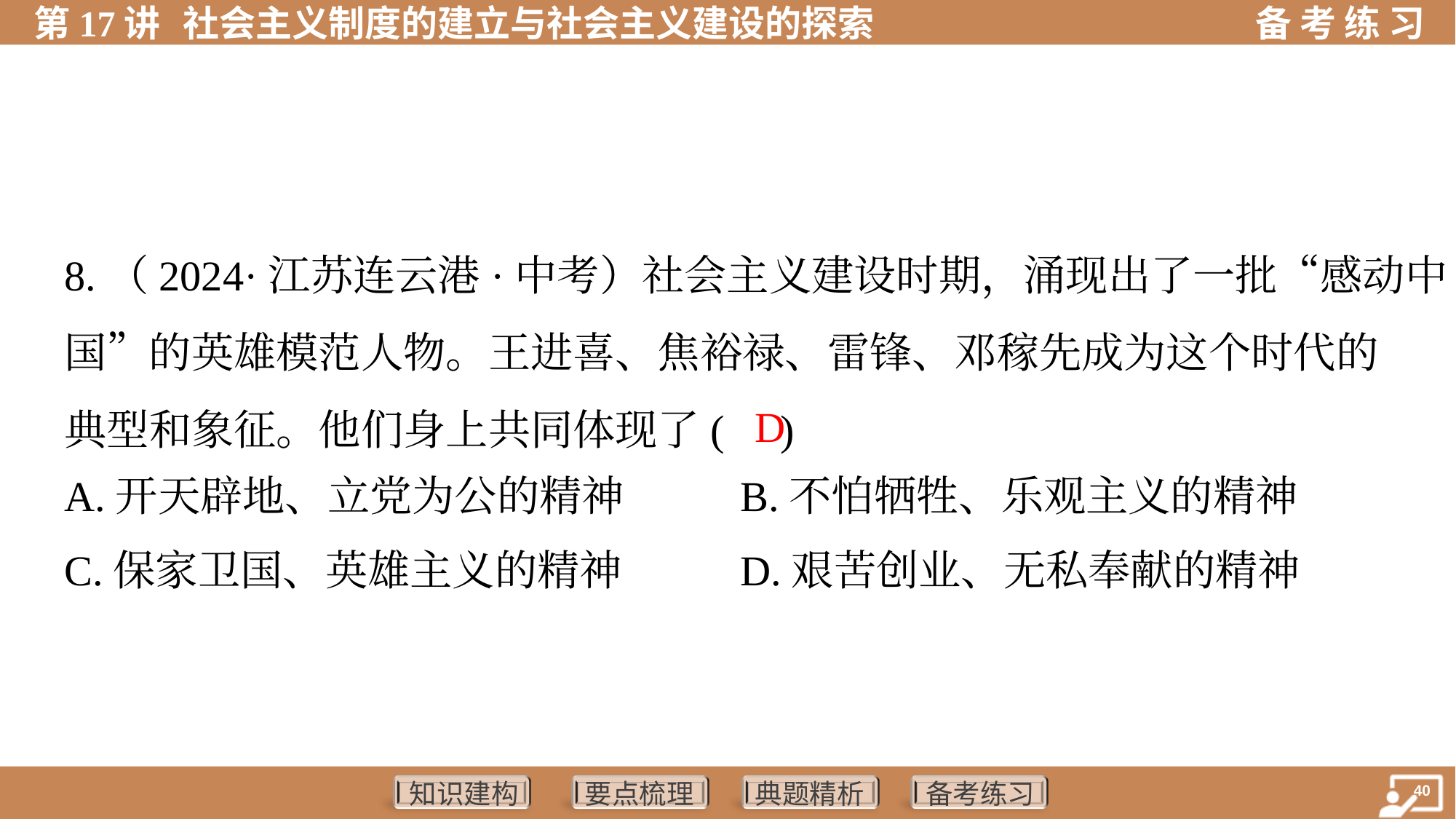

8.（2024·江苏连云港·中考）社会主义建设时期，涌现出了一批“感动中
国”的英雄模范人物。王进喜、焦裕禄、雷锋、邓稼先成为这个时代的
典型和象征。他们身上共同体现了(     )
D
A.开天辟地、立党为公的精神	B.不怕牺牲、乐观主义的精神
C.保家卫国、英雄主义的精神	D.艰苦创业、无私奉献的精神